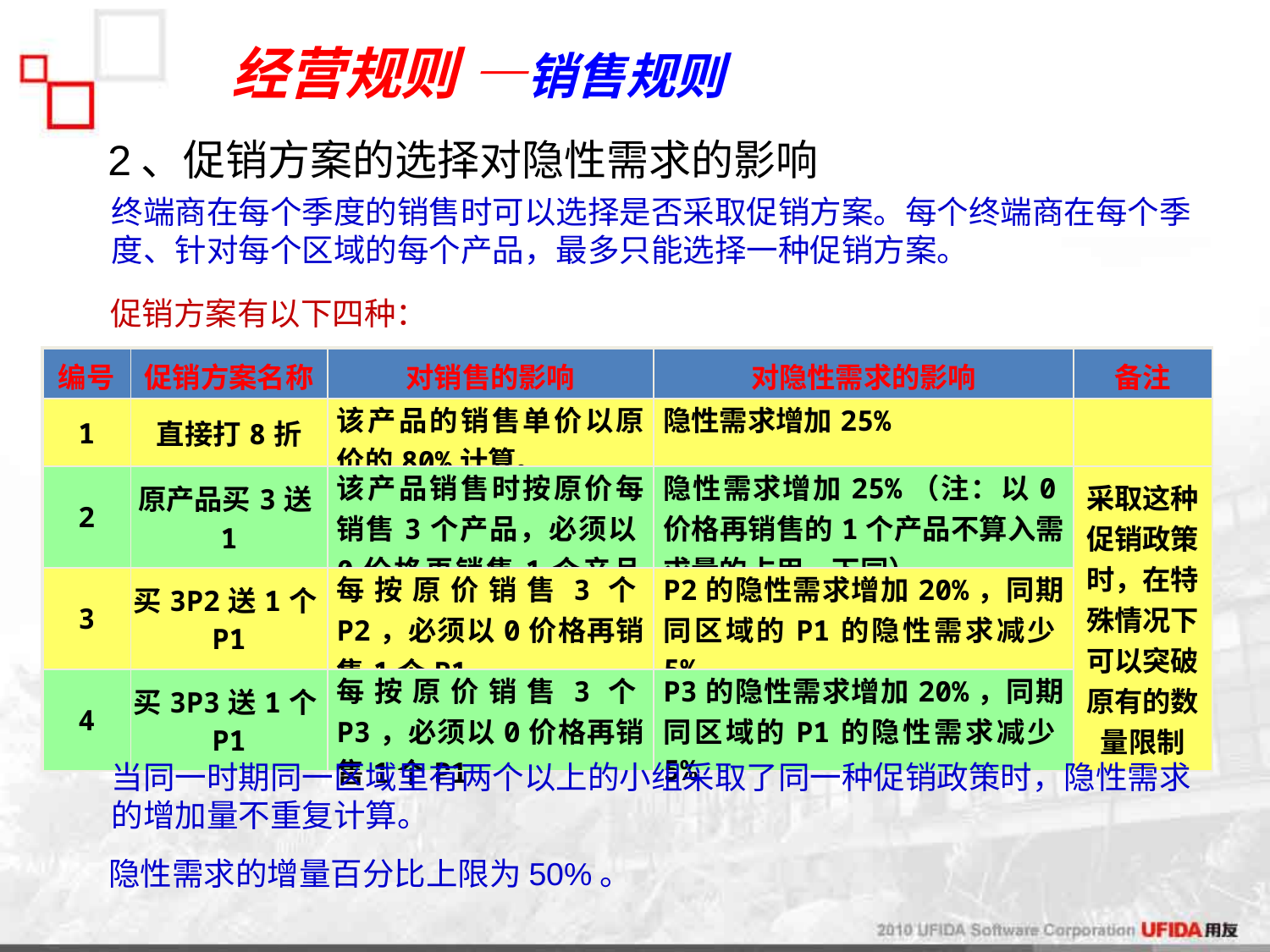

经营规则 —销售规则
2、促销方案的选择对隐性需求的影响
终端商在每个季度的销售时可以选择是否采取促销方案。每个终端商在每个季度、针对每个区域的每个产品，最多只能选择一种促销方案。
促销方案有以下四种：
| 编号 | 促销方案名称 | 对销售的影响 | 对隐性需求的影响 | 备注 |
| --- | --- | --- | --- | --- |
| 1 | 直接打8折 | 该产品的销售单价以原价的80%计算。 | 隐性需求增加25% |  |
| 2 | 原产品买3送1 | 该产品销售时按原价每销售3个产品，必须以0价格再销售1个产品。 | 隐性需求增加25%（注：以0价格再销售的1个产品不算入需求量的占用，下同） | 采取这种促销政策时，在特殊情况下可以突破原有的数量限制 |
| 3 | 买3P2送1个P1 | 每按原价销售3个P2，必须以0价格再销售1个P1 | P2的隐性需求增加20%，同期同区域的P1的隐性需求减少5% |  |
| 4 | 买3P3送1个P1 | 每按原价销售3个P3，必须以0价格再销售1个P1 | P3的隐性需求增加20%，同期同区域的P1的隐性需求减少5% |  |
当同一时期同一区域里有两个以上的小组采取了同一种促销政策时，隐性需求的增加量不重复计算。
隐性需求的增量百分比上限为50%。